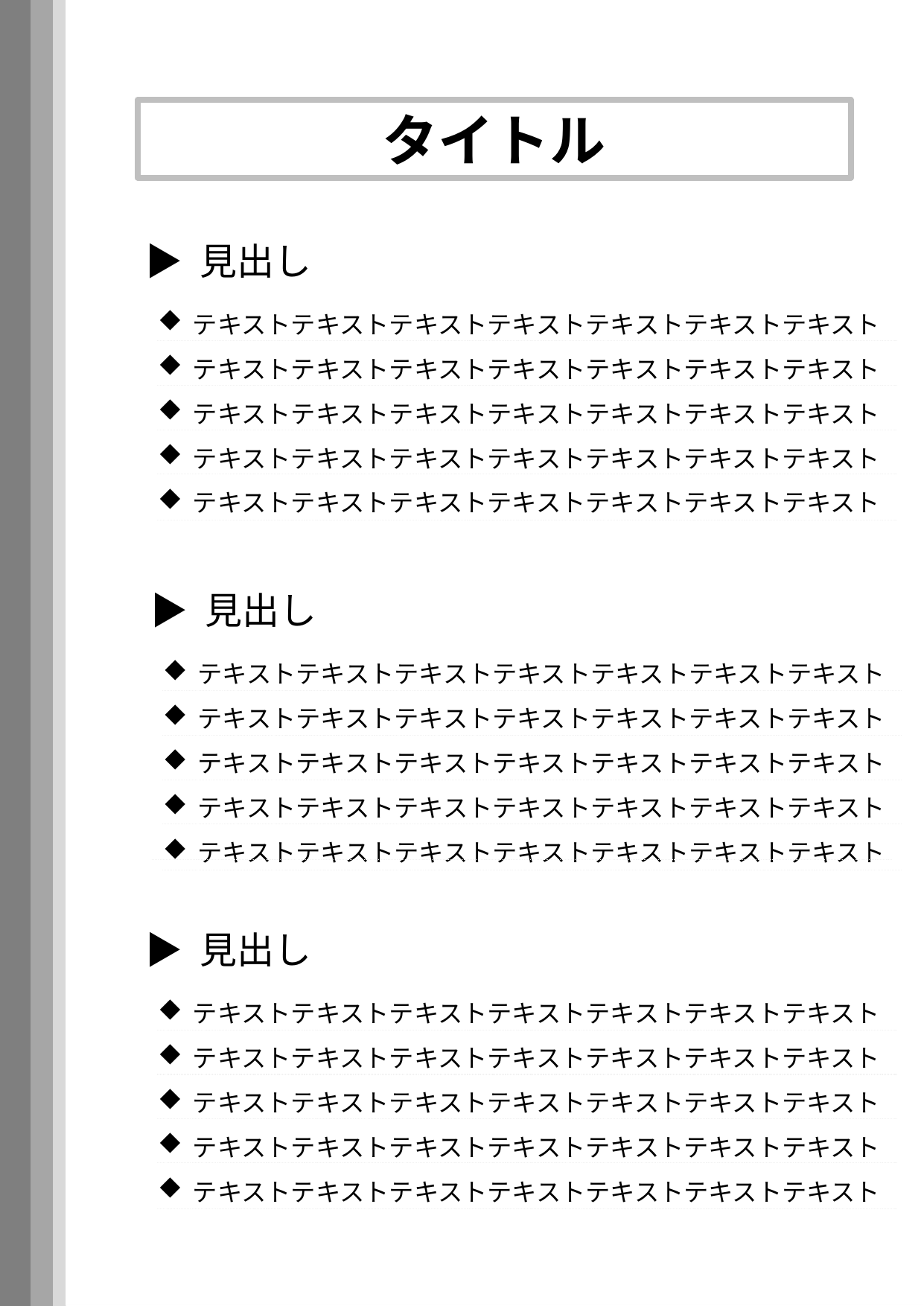

タイトル
▶ 見出し
テキストテキストテキストテキストテキストテキストテキスト
テキストテキストテキストテキストテキストテキストテキスト
テキストテキストテキストテキストテキストテキストテキスト
テキストテキストテキストテキストテキストテキストテキスト
テキストテキストテキストテキストテキストテキストテキスト
▶ 見出し
テキストテキストテキストテキストテキストテキストテキスト
テキストテキストテキストテキストテキストテキストテキスト
テキストテキストテキストテキストテキストテキストテキスト
テキストテキストテキストテキストテキストテキストテキスト
テキストテキストテキストテキストテキストテキストテキスト
▶ 見出し
テキストテキストテキストテキストテキストテキストテキスト
テキストテキストテキストテキストテキストテキストテキスト
テキストテキストテキストテキストテキストテキストテキスト
テキストテキストテキストテキストテキストテキストテキスト
テキストテキストテキストテキストテキストテキストテキスト